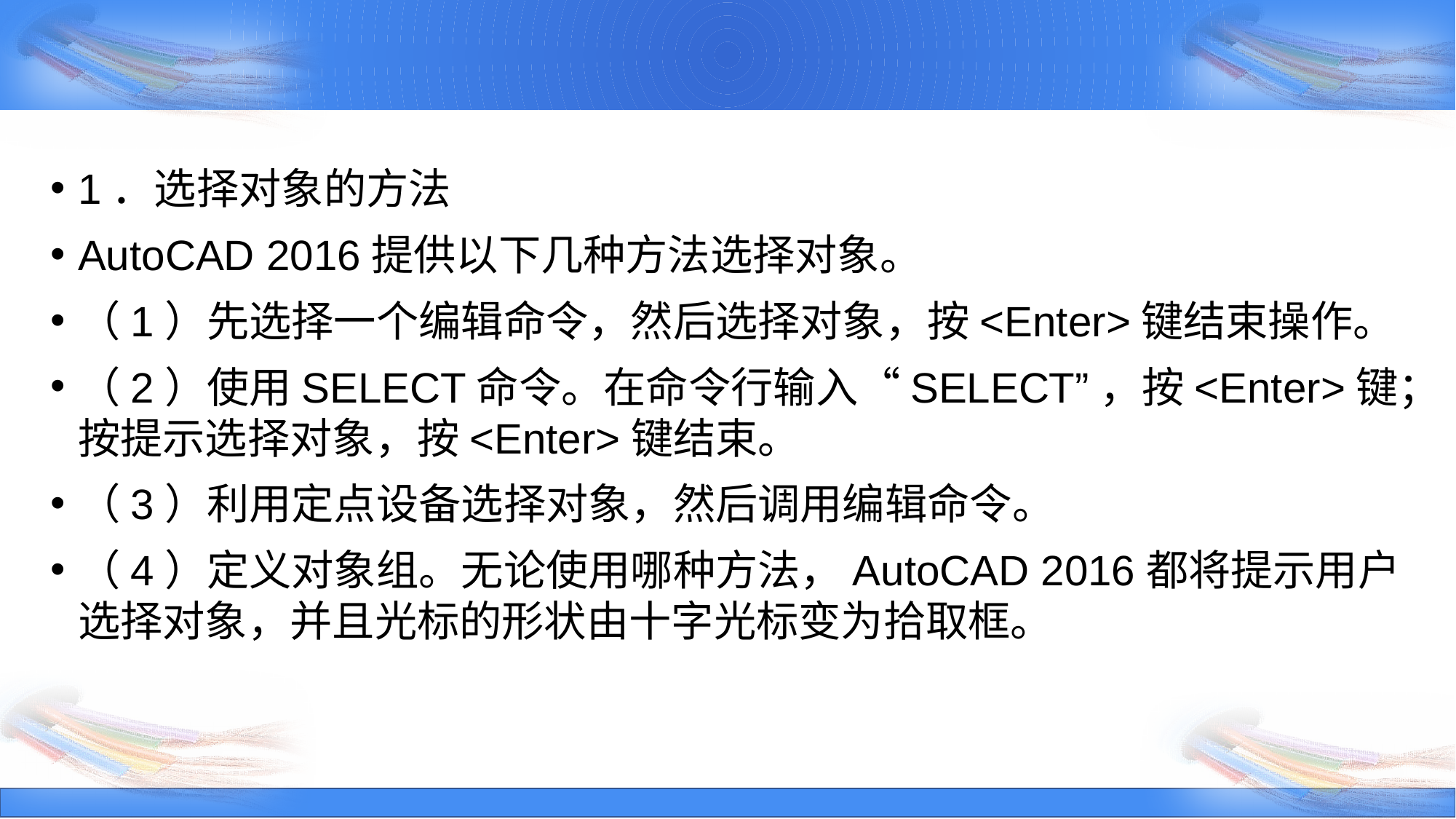

1．选择对象的方法
AutoCAD 2016提供以下几种方法选择对象。
（1）先选择一个编辑命令，然后选择对象，按<Enter>键结束操作。
（2）使用SELECT命令。在命令行输入“SELECT”，按<Enter>键；按提示选择对象，按<Enter>键结束。
（3）利用定点设备选择对象，然后调用编辑命令。
（4）定义对象组。无论使用哪种方法，AutoCAD 2016都将提示用户选择对象，并且光标的形状由十字光标变为拾取框。